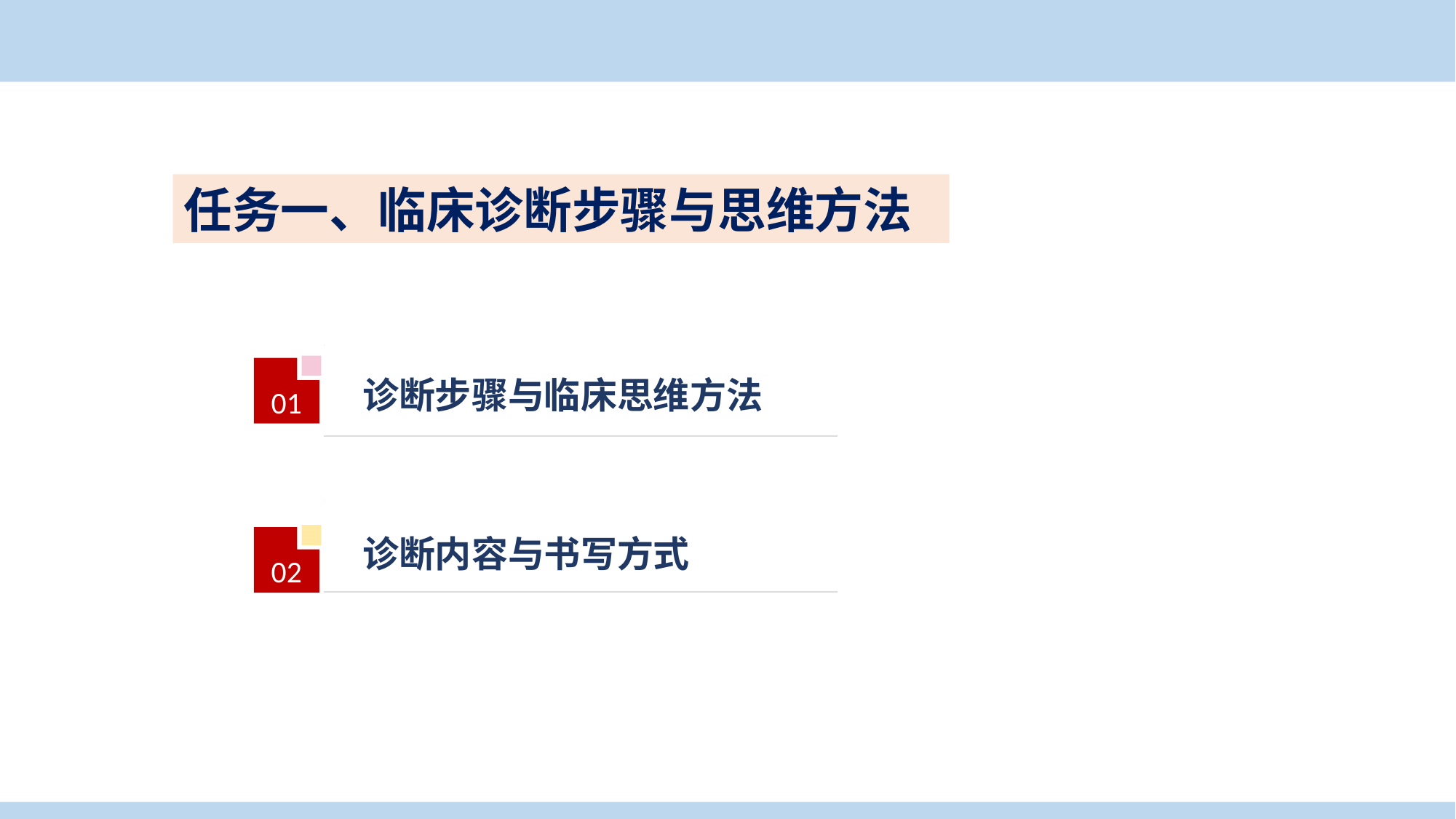

任务一、临床诊断步骤与思维方法
诊断步骤与临床思维方法

01
诊断内容与书写方式

02